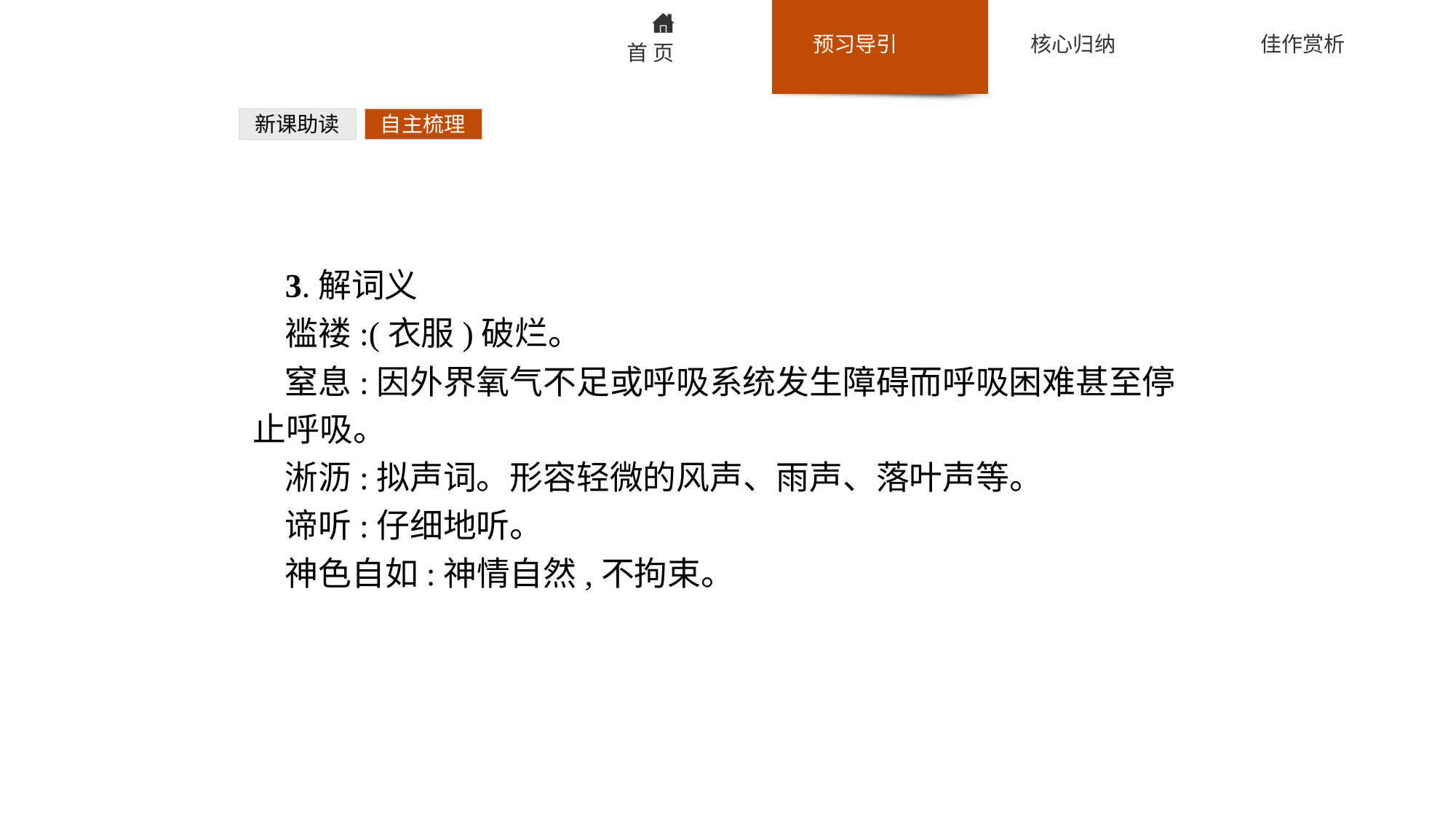

新课助读
自主梳理
3.解词义
褴褛:(衣服)破烂。
窒息:因外界氧气不足或呼吸系统发生障碍而呼吸困难甚至停止呼吸。
淅沥:拟声词。形容轻微的风声、雨声、落叶声等。
谛听:仔细地听。
神色自如:神情自然,不拘束。